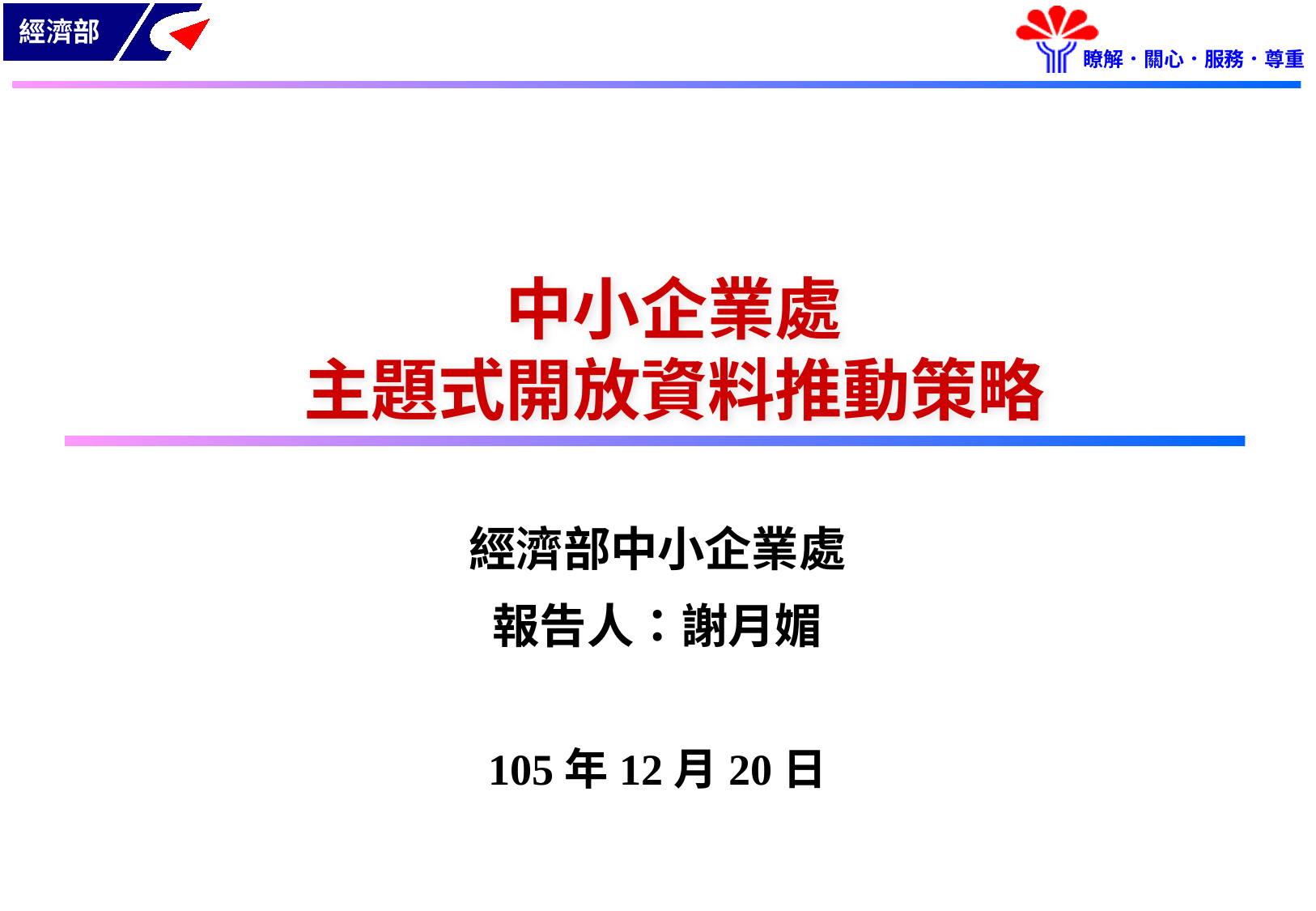

# 中小企業處 主題式開放資料推動策略
經濟部中小企業處
報告人：謝月媚

105年12月20日